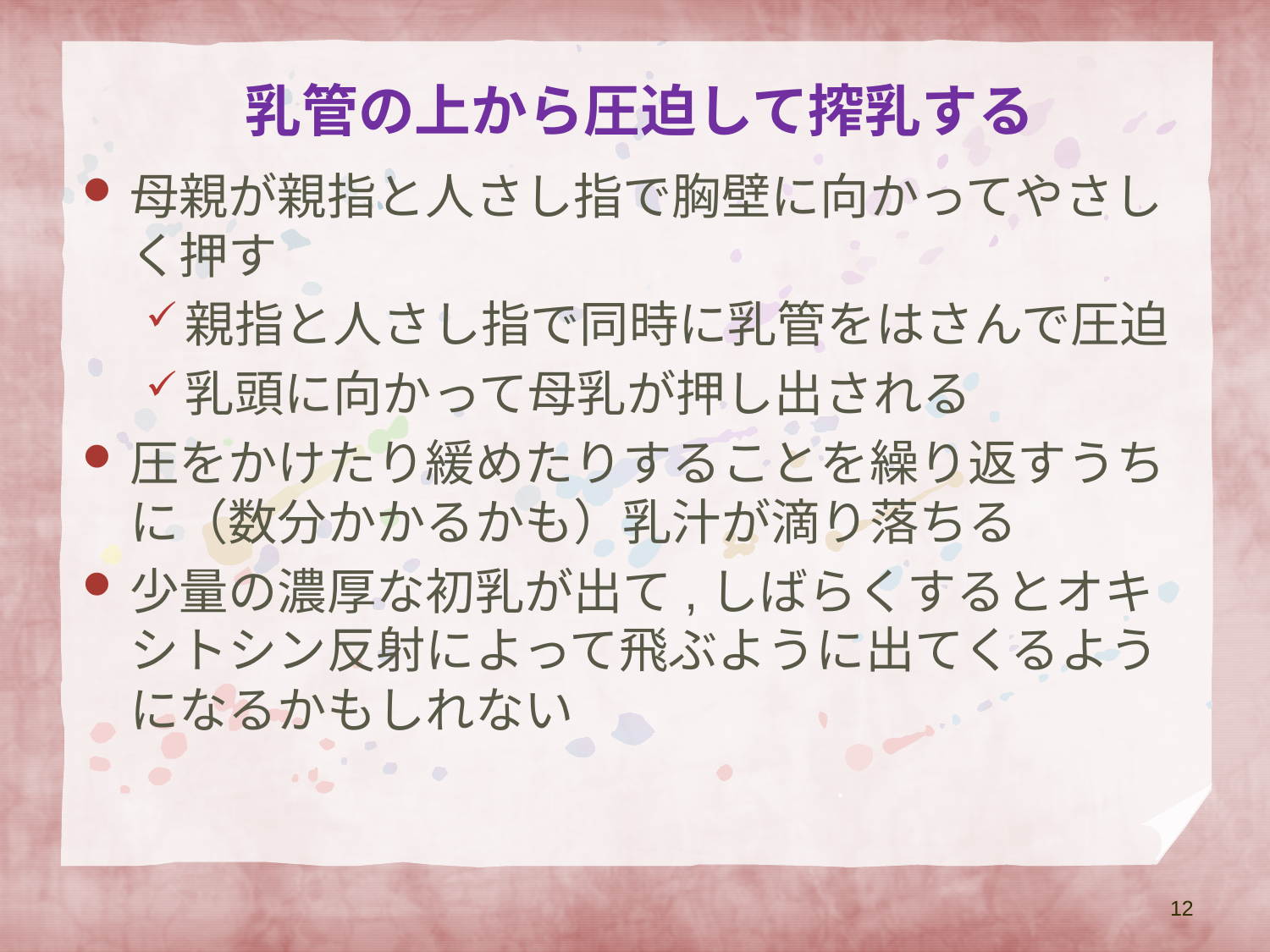

# 乳管の上から圧迫して搾乳する
母親が親指と人さし指で胸壁に向かってやさしく押す
親指と人さし指で同時に乳管をはさんで圧迫
乳頭に向かって母乳が押し出される
圧をかけたり緩めたりすることを繰り返すうちに（数分かかるかも）乳汁が滴り落ちる
少量の濃厚な初乳が出て,しばらくするとオキシトシン反射によって飛ぶように出てくるようになるかもしれない
12